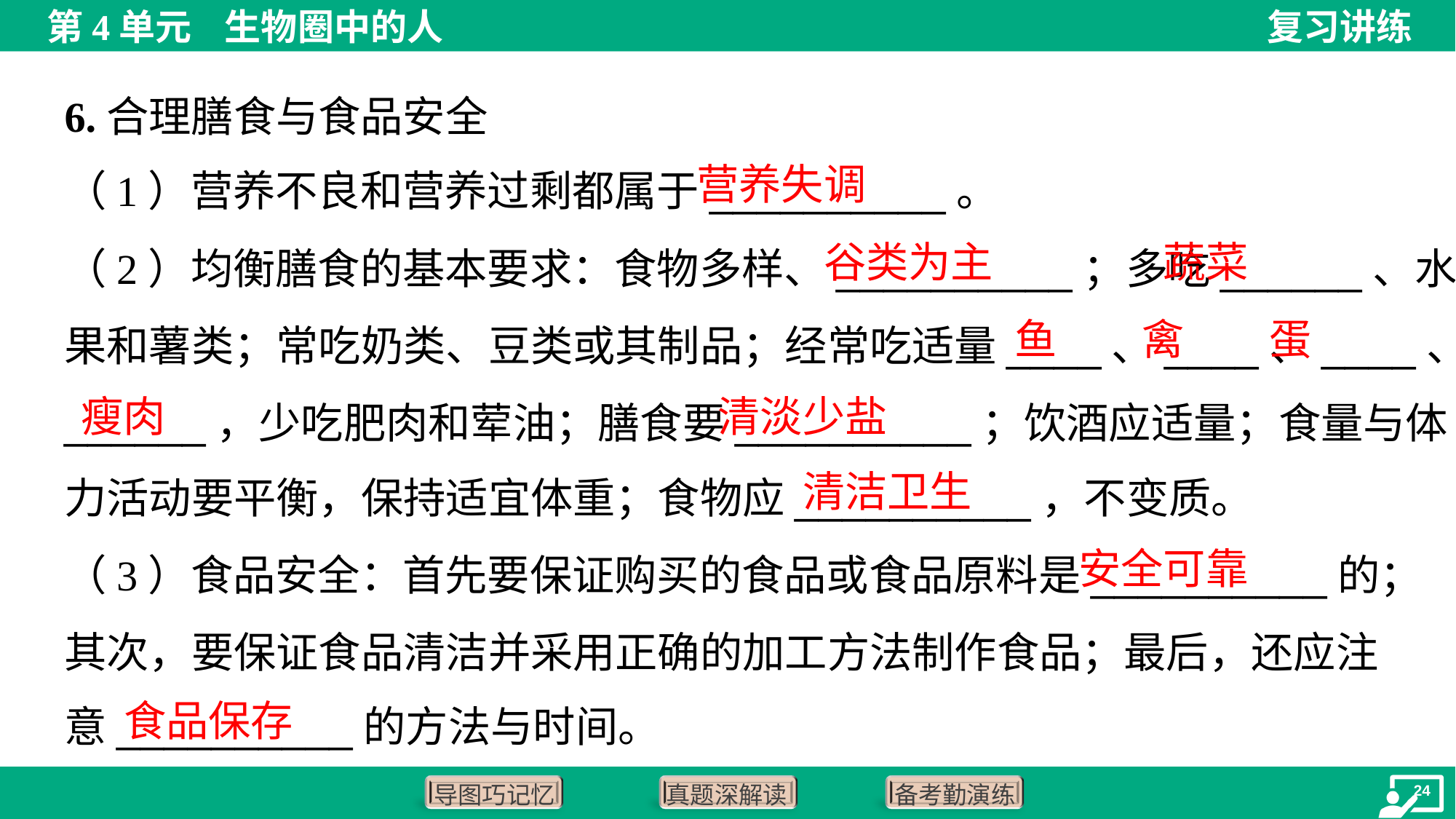

6.合理膳食与食品安全
营养失调
（1）营养不良和营养过剩都属于__________。
谷类为主
蔬菜
（2）均衡膳食的基本要求：食物多样、__________；多吃______、水
果和薯类；常吃奶类、豆类或其制品；经常吃适量____、____、____、
______，少吃肥肉和荤油；膳食要__________；饮酒应适量；食量与体
力活动要平衡，保持适宜体重；食物应__________，不变质。
鱼
禽
蛋
瘦肉
清淡少盐
清洁卫生
安全可靠
（3）食品安全：首先要保证购买的食品或食品原料是__________的；
其次，要保证食品清洁并采用正确的加工方法制作食品；最后，还应注
意__________的方法与时间。
食品保存